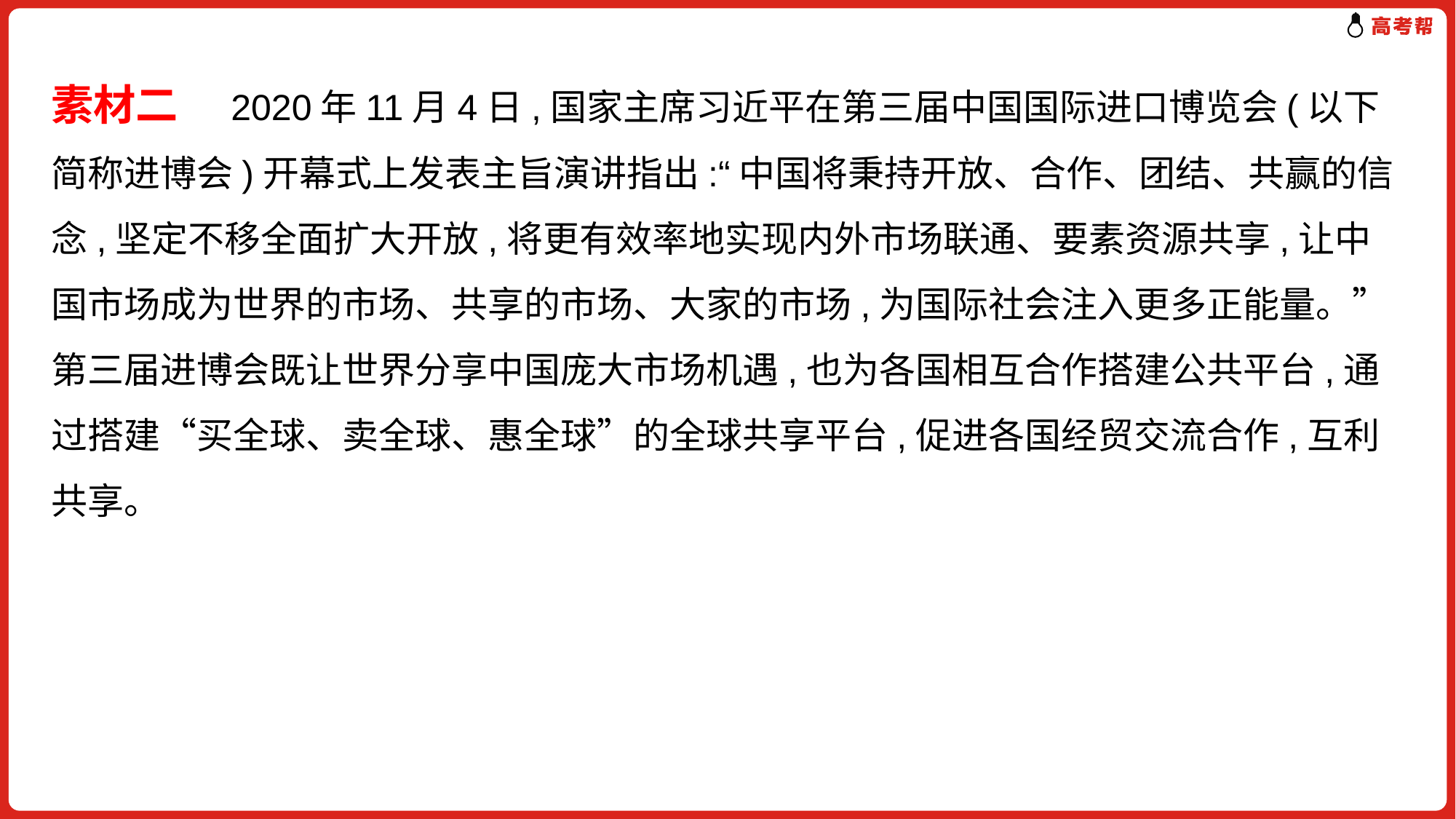

# 素材二　2020年11月4日,国家主席习近平在第三届中国国际进口博览会(以下简称进博会)开幕式上发表主旨演讲指出:“中国将秉持开放、合作、团结、共赢的信念,坚定不移全面扩大开放,将更有效率地实现内外市场联通、要素资源共享,让中国市场成为世界的市场、共享的市场、大家的市场,为国际社会注入更多正能量。” 第三届进博会既让世界分享中国庞大市场机遇,也为各国相互合作搭建公共平台,通过搭建“买全球、卖全球、惠全球”的全球共享平台,促进各国经贸交流合作,互利共享。